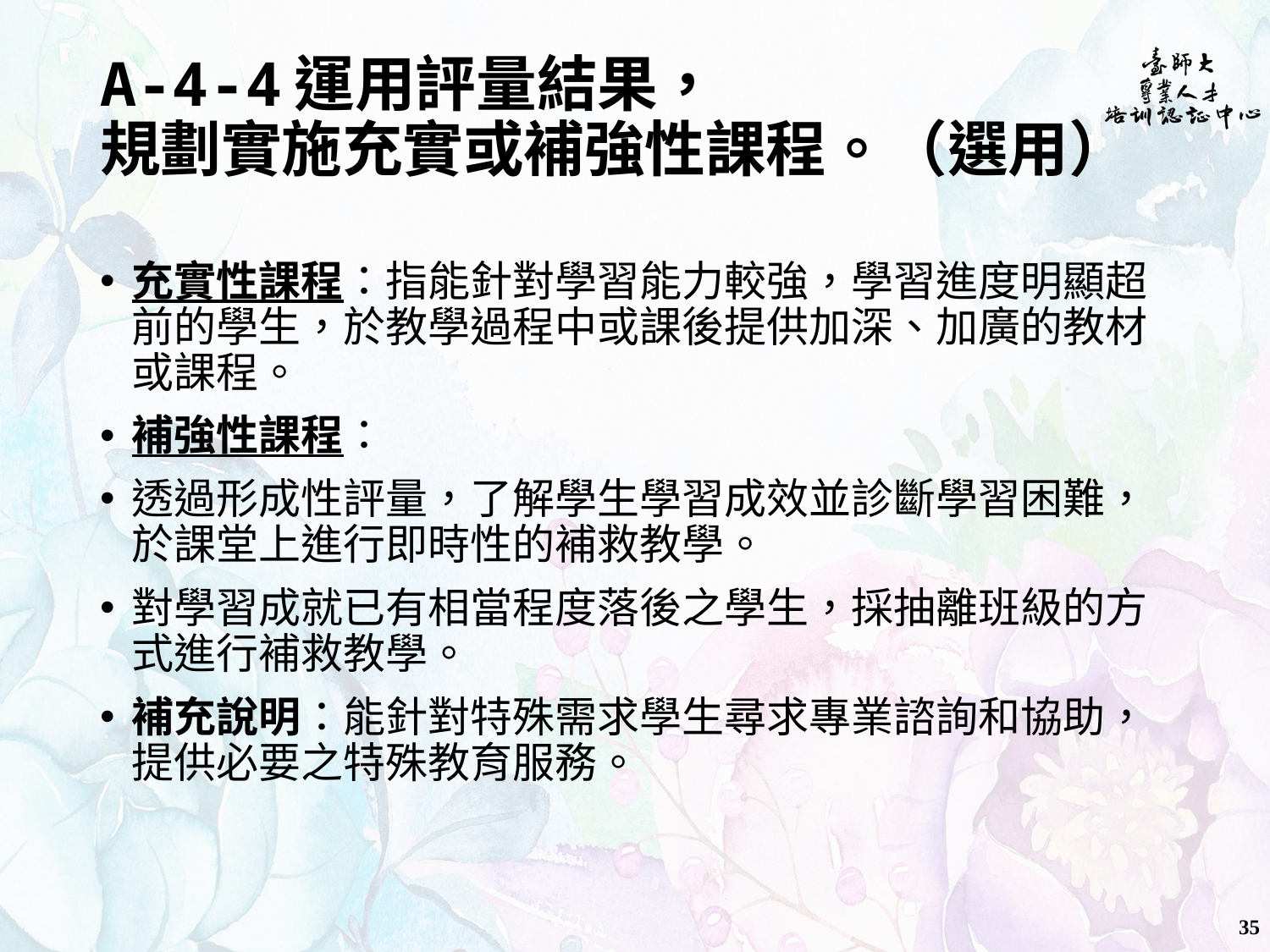

# A-4-4運用評量結果， 規劃實施充實或補強性課程。（選用）
充實性課程：指能針對學習能力較強，學習進度明顯超前的學生，於教學過程中或課後提供加深、加廣的教材或課程。
補強性課程：
透過形成性評量，了解學生學習成效並診斷學習困難，於課堂上進行即時性的補救教學。
對學習成就已有相當程度落後之學生，採抽離班級的方式進行補救教學。
補充說明：能針對特殊需求學生尋求專業諮詢和協助，提供必要之特殊教育服務。
35